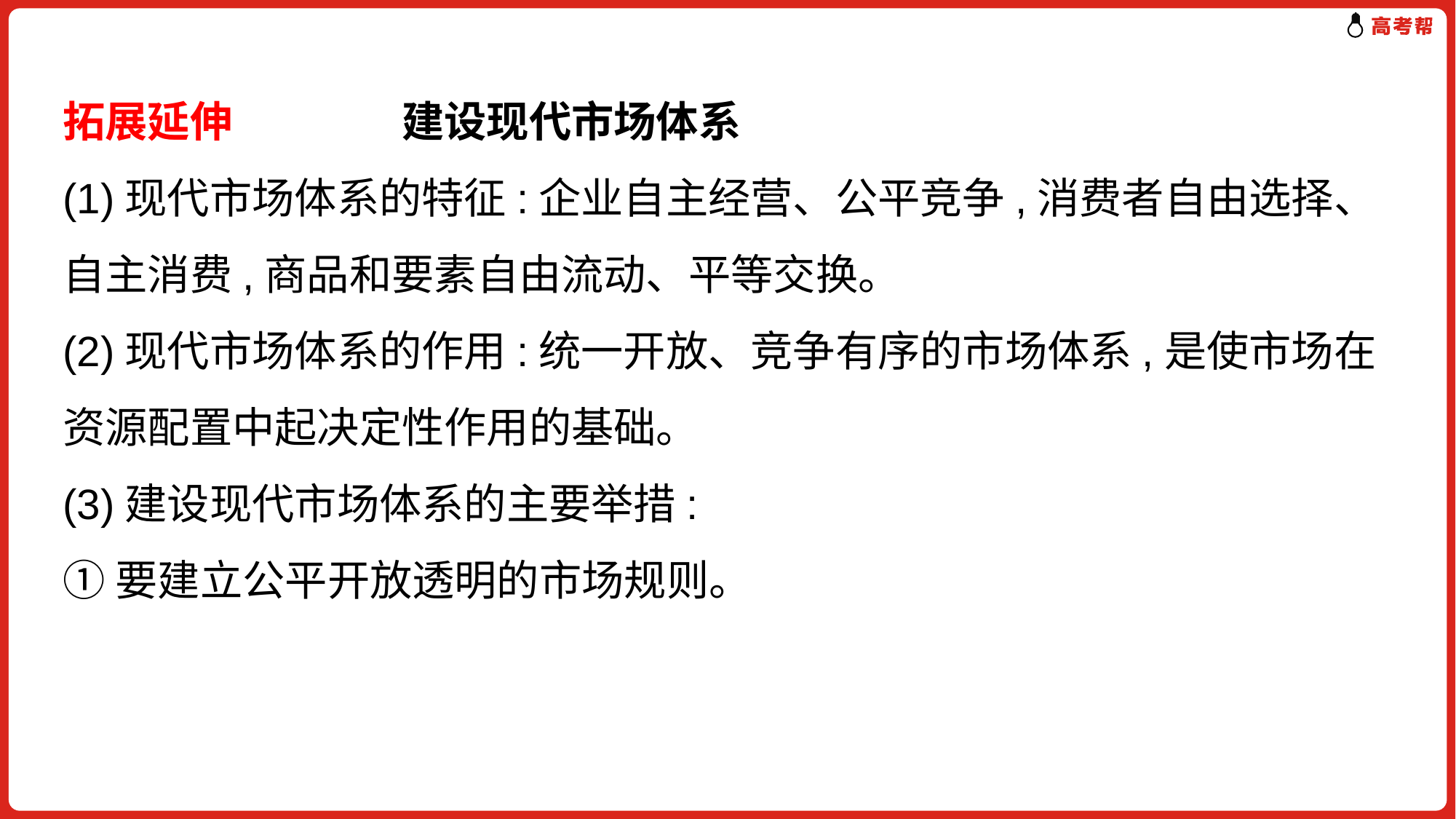

拓展延伸　　　　建设现代市场体系
(1)现代市场体系的特征:企业自主经营、公平竞争,消费者自由选择、自主消费,商品和要素自由流动、平等交换。
(2)现代市场体系的作用:统一开放、竞争有序的市场体系,是使市场在资源配置中起决定性作用的基础。
(3)建设现代市场体系的主要举措:
①要建立公平开放透明的市场规则。